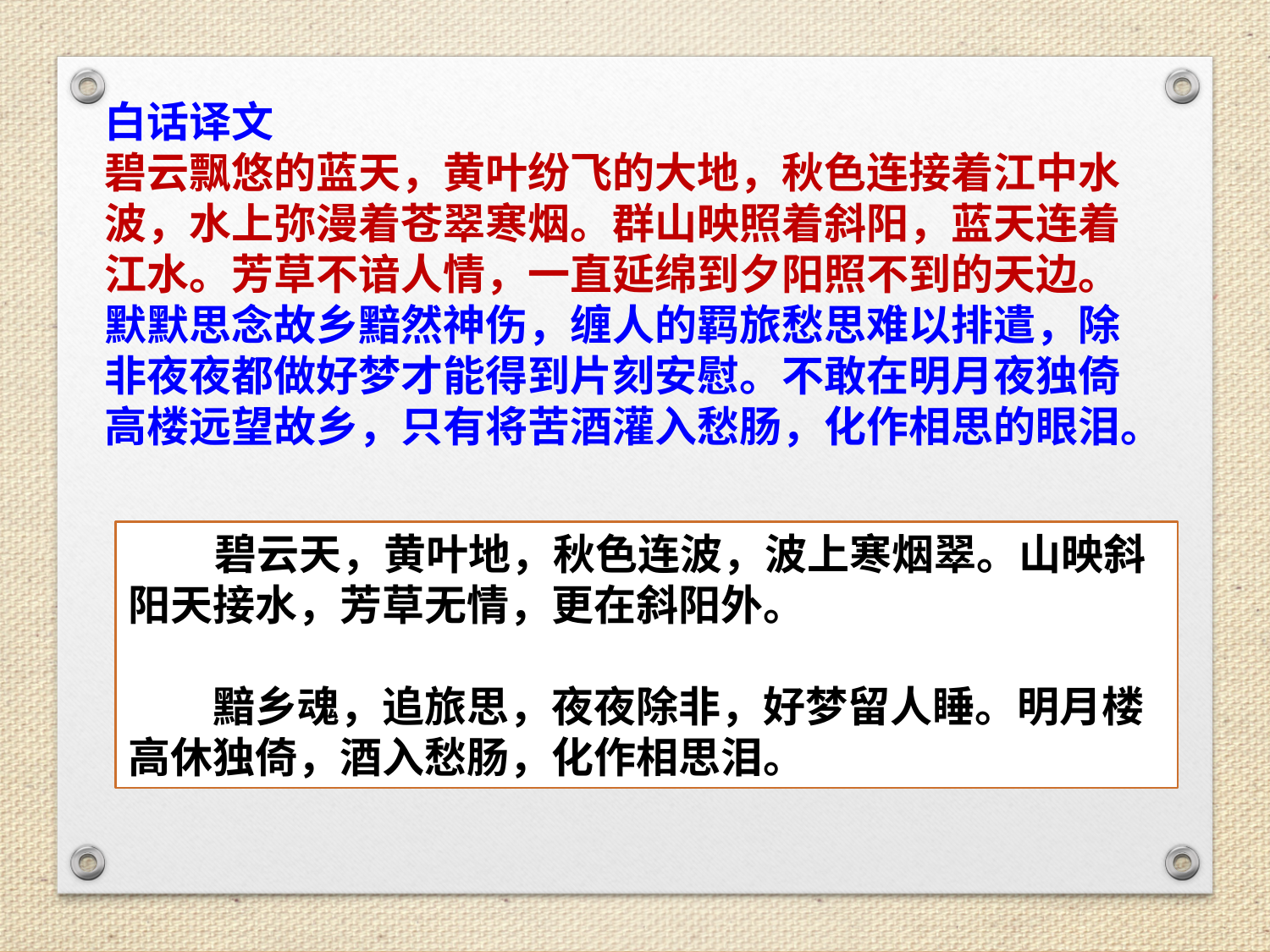

白话译文
碧云飘悠的蓝天，黄叶纷飞的大地，秋色连接着江中水波，水上弥漫着苍翠寒烟。群山映照着斜阳，蓝天连着江水。芳草不谙人情，一直延绵到夕阳照不到的天边。
默默思念故乡黯然神伤，缠人的羁旅愁思难以排遣，除非夜夜都做好梦才能得到片刻安慰。不敢在明月夜独倚高楼远望故乡，只有将苦酒灌入愁肠，化作相思的眼泪。
        碧云天，黄叶地，秋色连波，波上寒烟翠。山映斜阳天接水，芳草无情，更在斜阳外。

　　黯乡魂，追旅思，夜夜除非，好梦留人睡。明月楼高休独倚，酒入愁肠，化作相思泪。